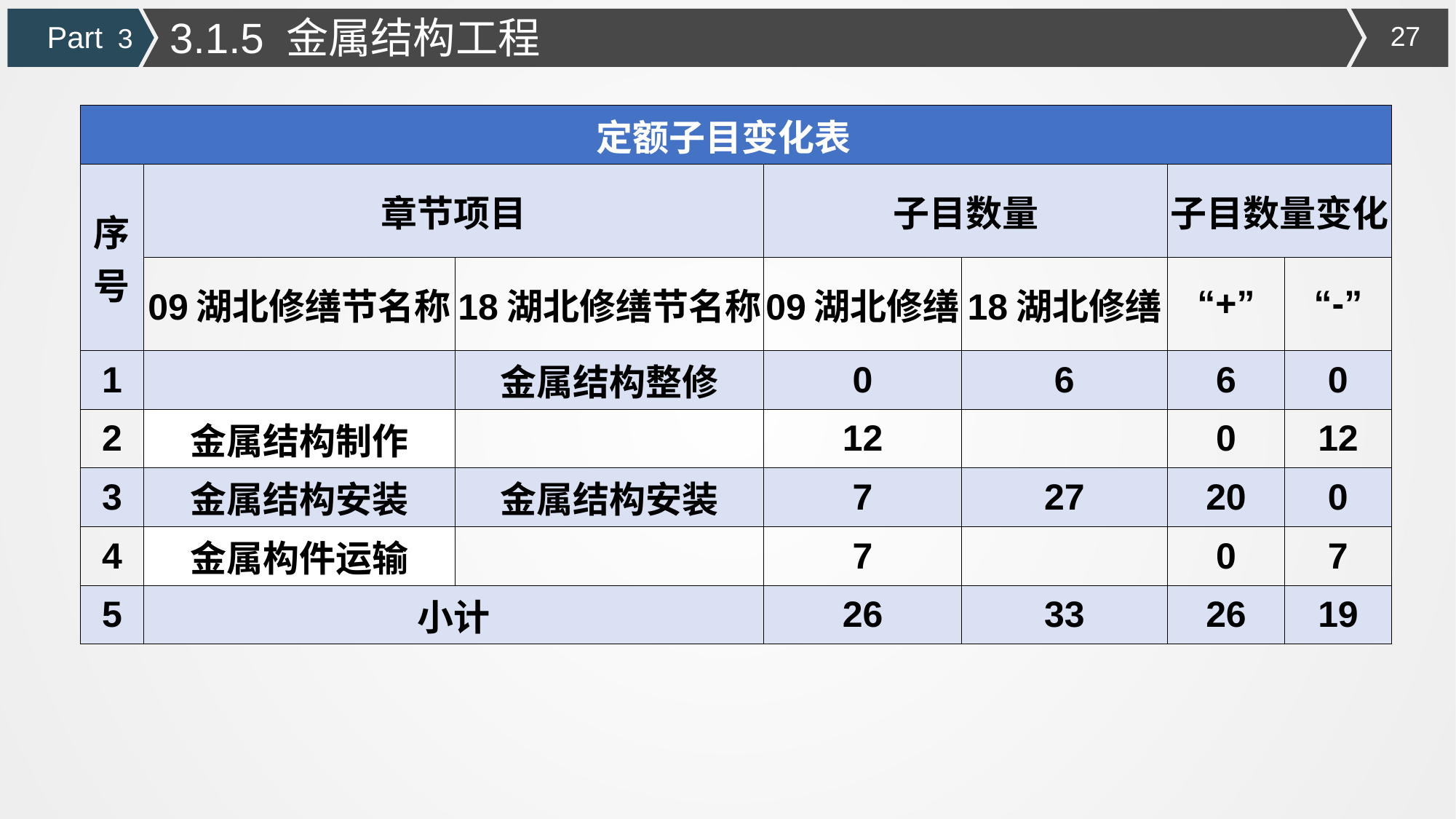

3.1.5 金属结构工程
Part  3
| 定额子目变化表 |  |  |  |  |  |  |
| --- | --- | --- | --- | --- | --- | --- |
| 序号 | 章节项目 |  | 子目数量 |  | 子目数量变化 |  |
|  | 09湖北修缮节名称 | 18湖北修缮节名称 | 09湖北修缮 | 18湖北修缮 | “+” | “-” |
| 1 |  | 金属结构整修 | 0 | 6 | 6 | 0 |
| 2 | 金属结构制作 |  | 12 |  | 0 | 12 |
| 3 | 金属结构安装 | 金属结构安装 | 7 | 27 | 20 | 0 |
| 4 | 金属构件运输 |  | 7 |  | 0 | 7 |
| 5 | 小计 |  | 26 | 33 | 26 | 19 |